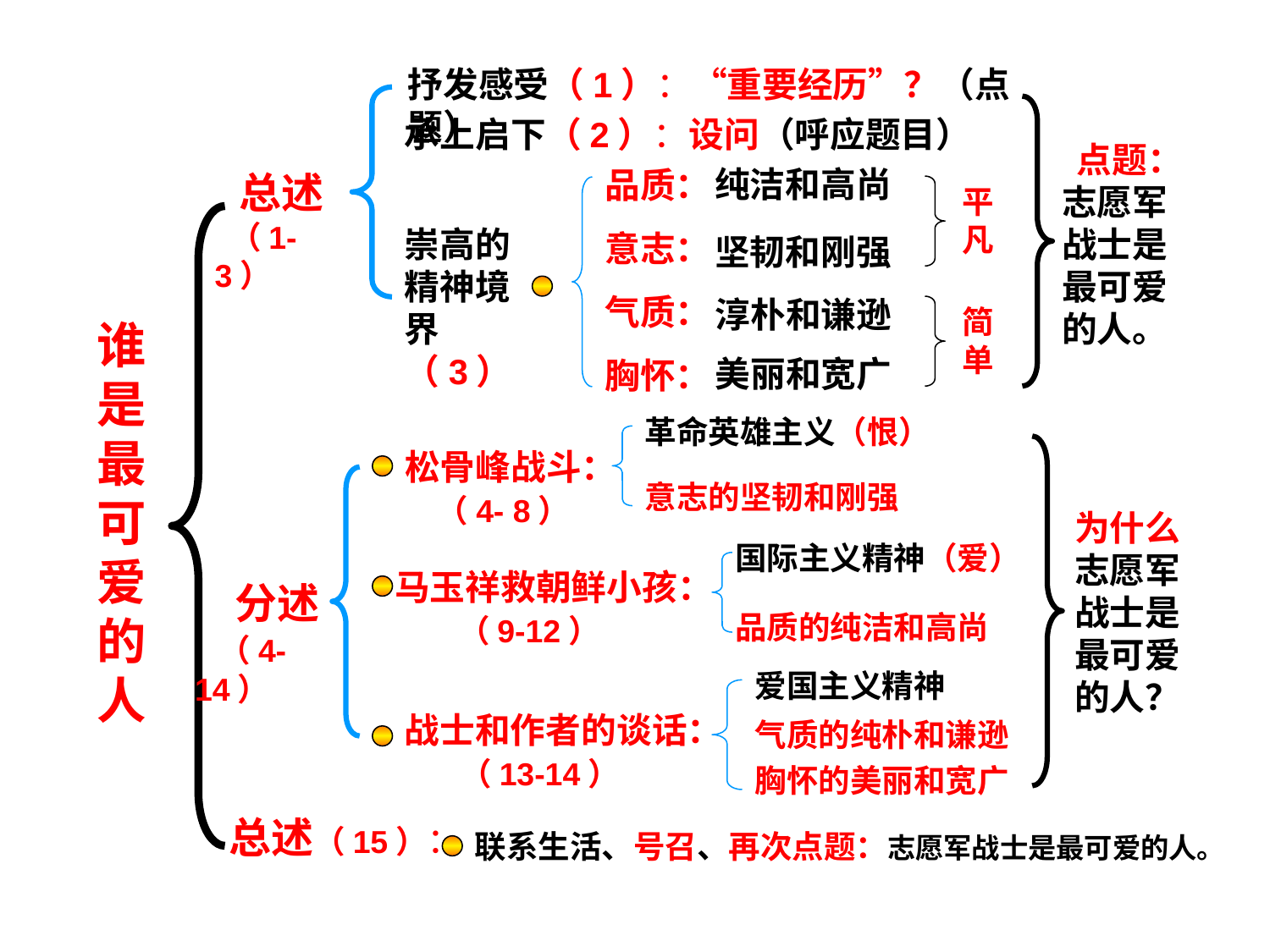

抒发感受（1）：“重要经历”？（点题）

承上启下（2）：设问（呼应题目）
 点题：
志愿军
战士是
最可爱
的人。
品质：
意志：
气质：
胸怀：
纯洁和高尚
  总述
 （1-3）

平
凡

崇高的
精神境
界（3）
坚韧和刚强

淳朴和谦逊

简
单
谁
是
最
可
爱
的
人
美丽和宽广
革命英雄主义（恨）
意志的坚韧和刚强

松骨峰战斗：
   （4- 8）

为什么
志愿军
战士是
最可爱
的人？
国际主义精神（爱）
品质的纯洁和高尚

马玉祥救朝鲜小孩：
       （9-12）
    分述
  （4-14）

爱国主义精神
气质的纯朴和谦逊
胸怀的美丽和宽广

战士和作者的谈话：
      （13-14）

总述（15）：
联系生活、号召、再次点题：志愿军战士是最可爱的人。